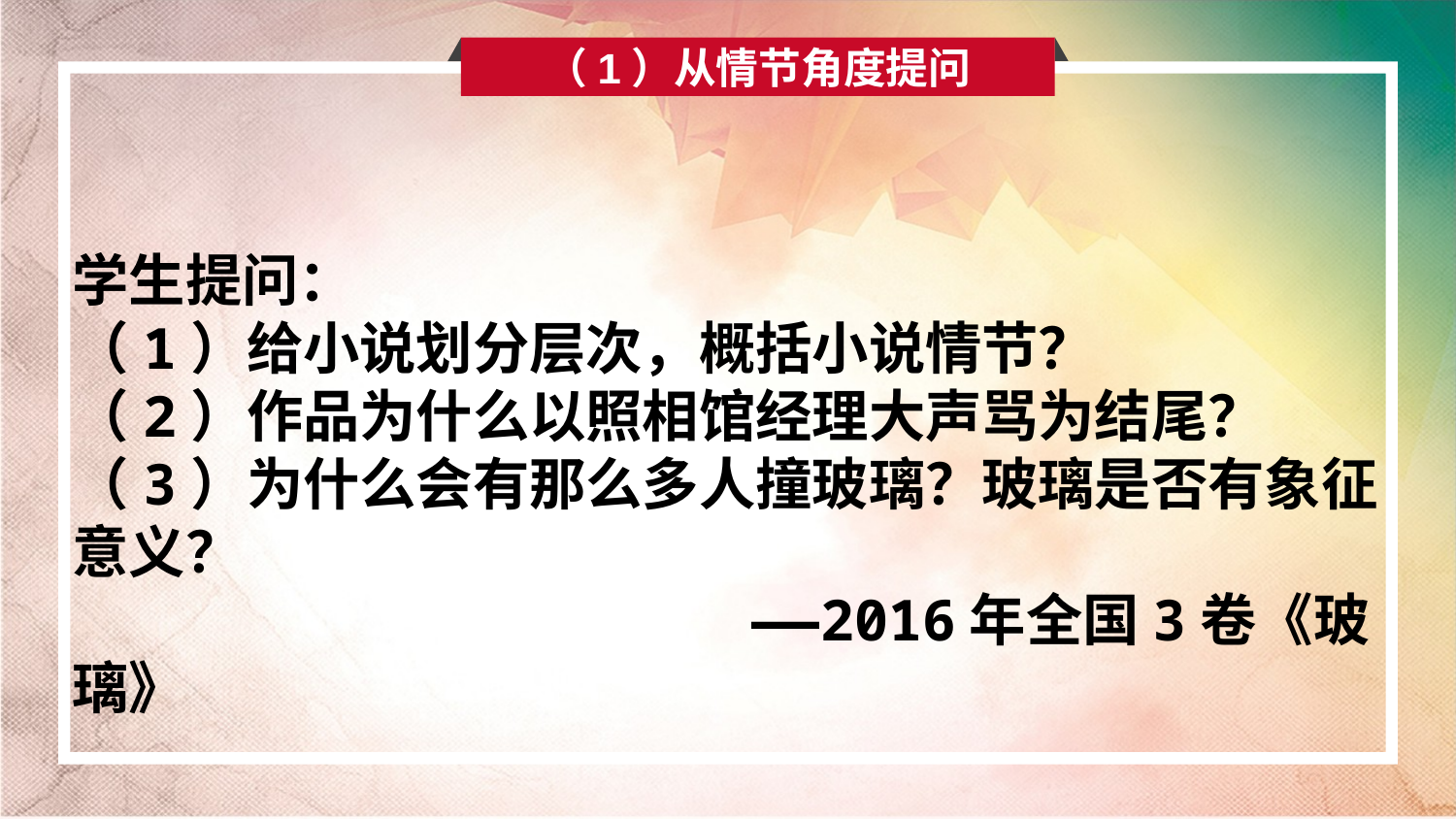

（1）从情节角度提问

学生提问：
（1）给小说划分层次，概括小说情节？
（2）作品为什么以照相馆经理大声骂为结尾？
（3）为什么会有那么多人撞玻璃？玻璃是否有象征意义？
                    ——2016年全国3卷《玻璃》